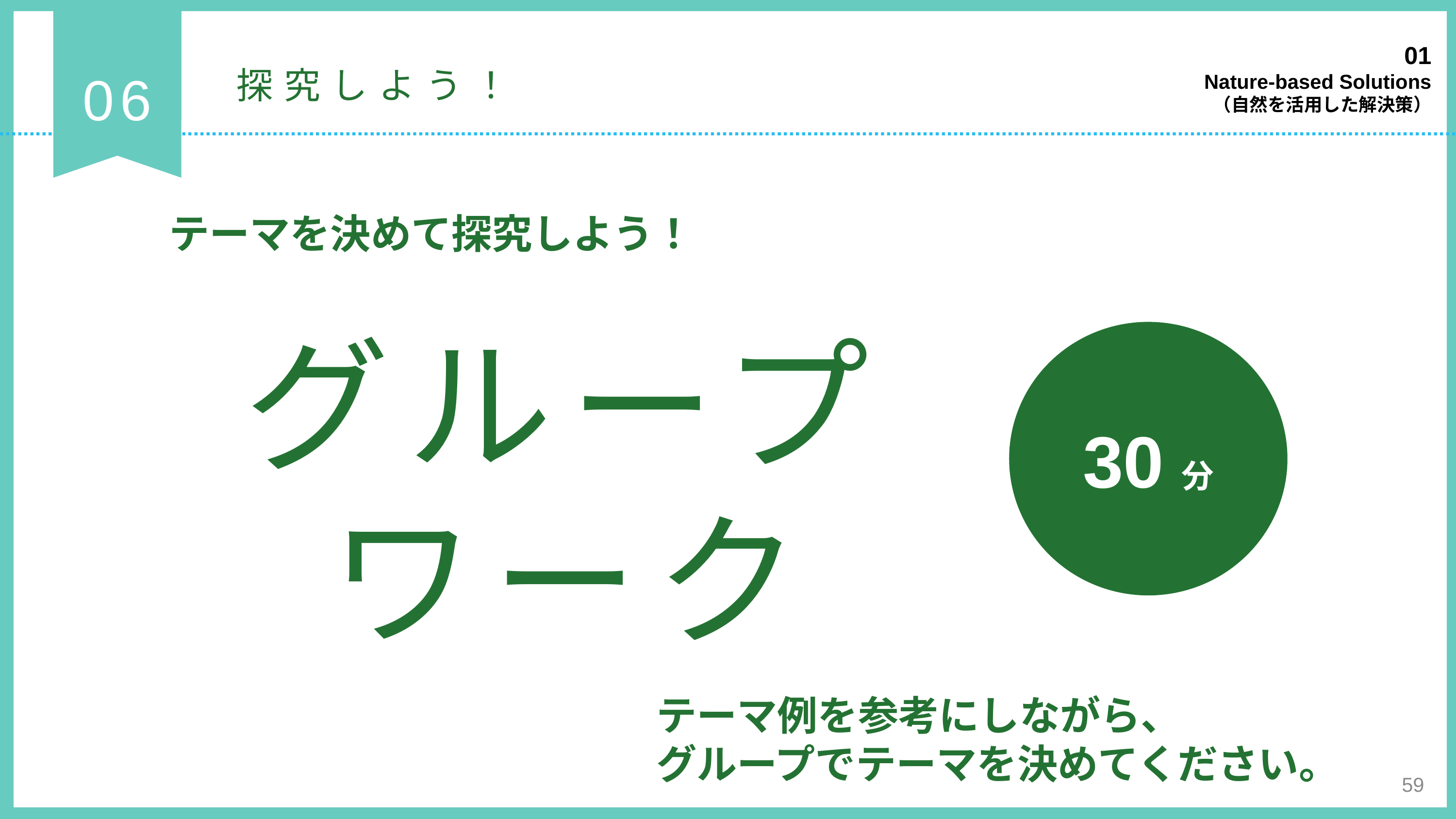

01
Nature-based Solutions
（自然を活用した解決策）
06
探究しよう！

テーマを決めて探究しよう！
グループワーク
30分
テーマ例を参考にしながら、
グループでテーマを決めてください。
59